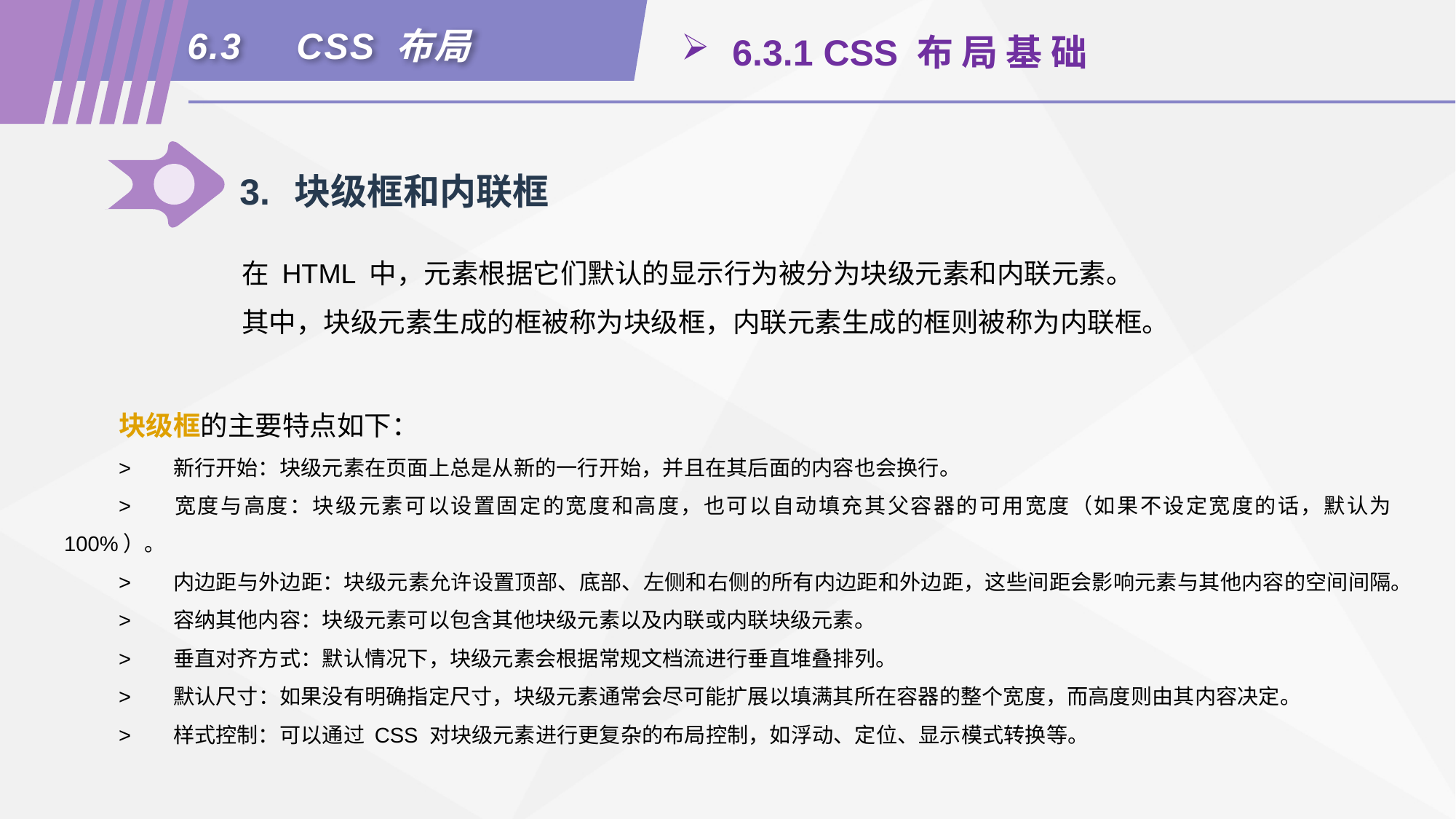

6.3	CSS 布局
 6.3.1 CSS 布 局 基 础

3.	块级框和内联框
在 HTML 中，元素根据它们默认的显示行为被分为块级元素和内联元素。
其中，块级元素生成的框被称为块级框，内联元素生成的框则被称为内联框。
块级框的主要特点如下：
>	新行开始：块级元素在页面上总是从新的一行开始，并且在其后面的内容也会换行。
>	宽度与高度：块级元素可以设置固定的宽度和高度，也可以自动填充其父容器的可用宽度（如果不设定宽度的话，默认为 100%）。
>	内边距与外边距：块级元素允许设置顶部、底部、左侧和右侧的所有内边距和外边距，这些间距会影响元素与其他内容的空间间隔。
>	容纳其他内容：块级元素可以包含其他块级元素以及内联或内联块级元素。
>	垂直对齐方式：默认情况下，块级元素会根据常规文档流进行垂直堆叠排列。
>	默认尺寸：如果没有明确指定尺寸，块级元素通常会尽可能扩展以填满其所在容器的整个宽度，而高度则由其内容决定。
>	样式控制：可以通过 CSS 对块级元素进行更复杂的布局控制，如浮动、定位、显示模式转换等。